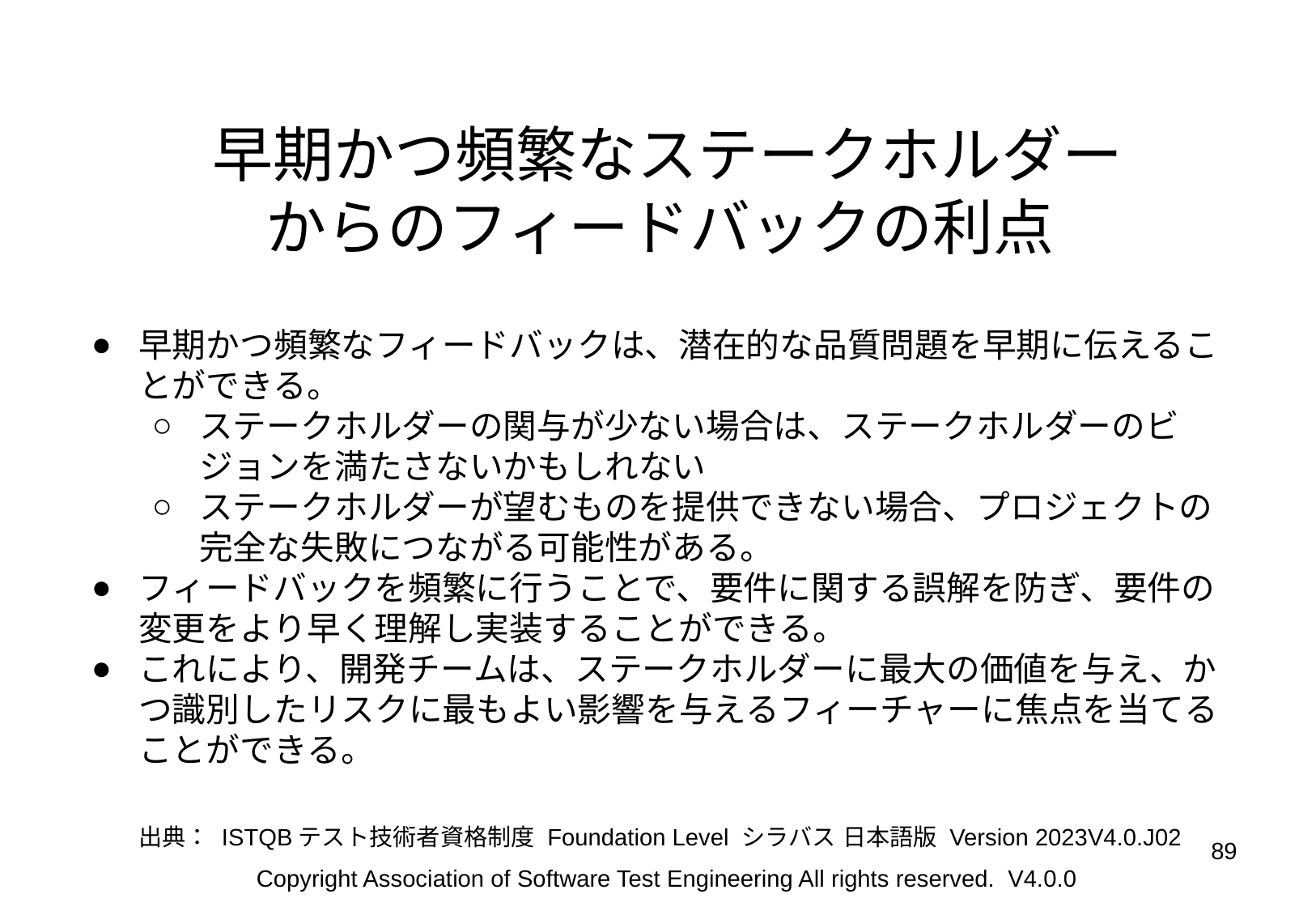

# ​​早期かつ頻繁なステークホルダー
からのフィードバックの利点
早期かつ頻繁なフィードバックは、潜在的な品質問題を早期に伝えることができる。
ステークホルダーの関与が少ない場合は、ステークホルダーのビジョンを満たさないかもしれない
ステークホルダーが望むものを提供できない場合、プロジェクトの完全な失敗につながる可能性がある。
フィードバックを頻繁に行うことで、要件に関する誤解を防ぎ、要件の変更をより早く理解し実装することができる。
これにより、開発チームは、ステークホルダーに最大の価値を与え、かつ識別したリスクに最もよい影響を与えるフィーチャーに焦点を当てることができる。
出典： ISTQBテスト技術者資格制度 Foundation Level シラバス 日本語版 Version 2023V4.0.J02
89
Copyright Association of Software Test Engineering All rights reserved.  V4.0.0